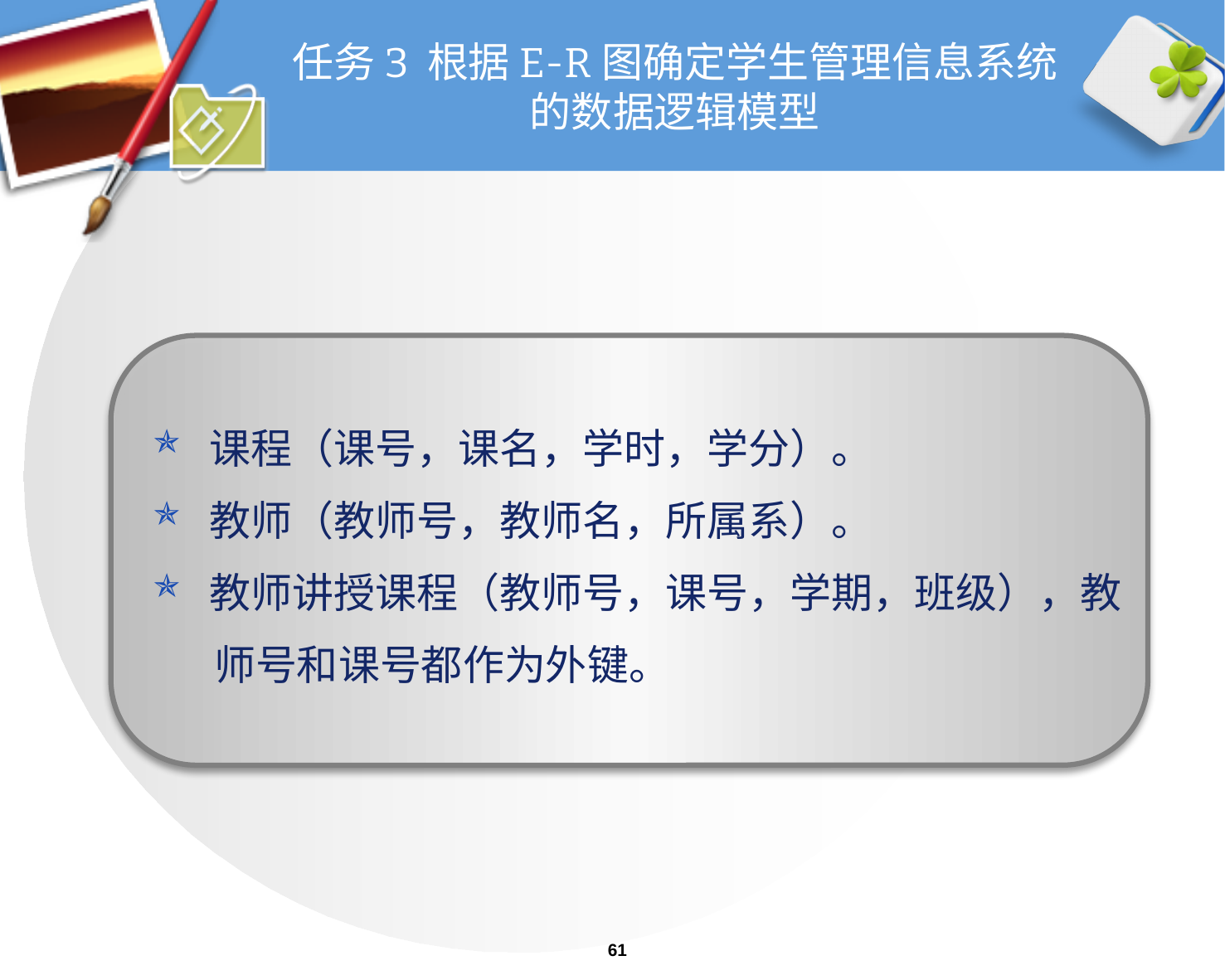

课程（课号，课名，学时，学分）。
教师（教师号，教师名，所属系）。
教师讲授课程（教师号，课号，学期，班级），教
      师号和课号都作为外键。
# 任务3 根据E-R图确定学生管理信息系统的数据逻辑模型
61